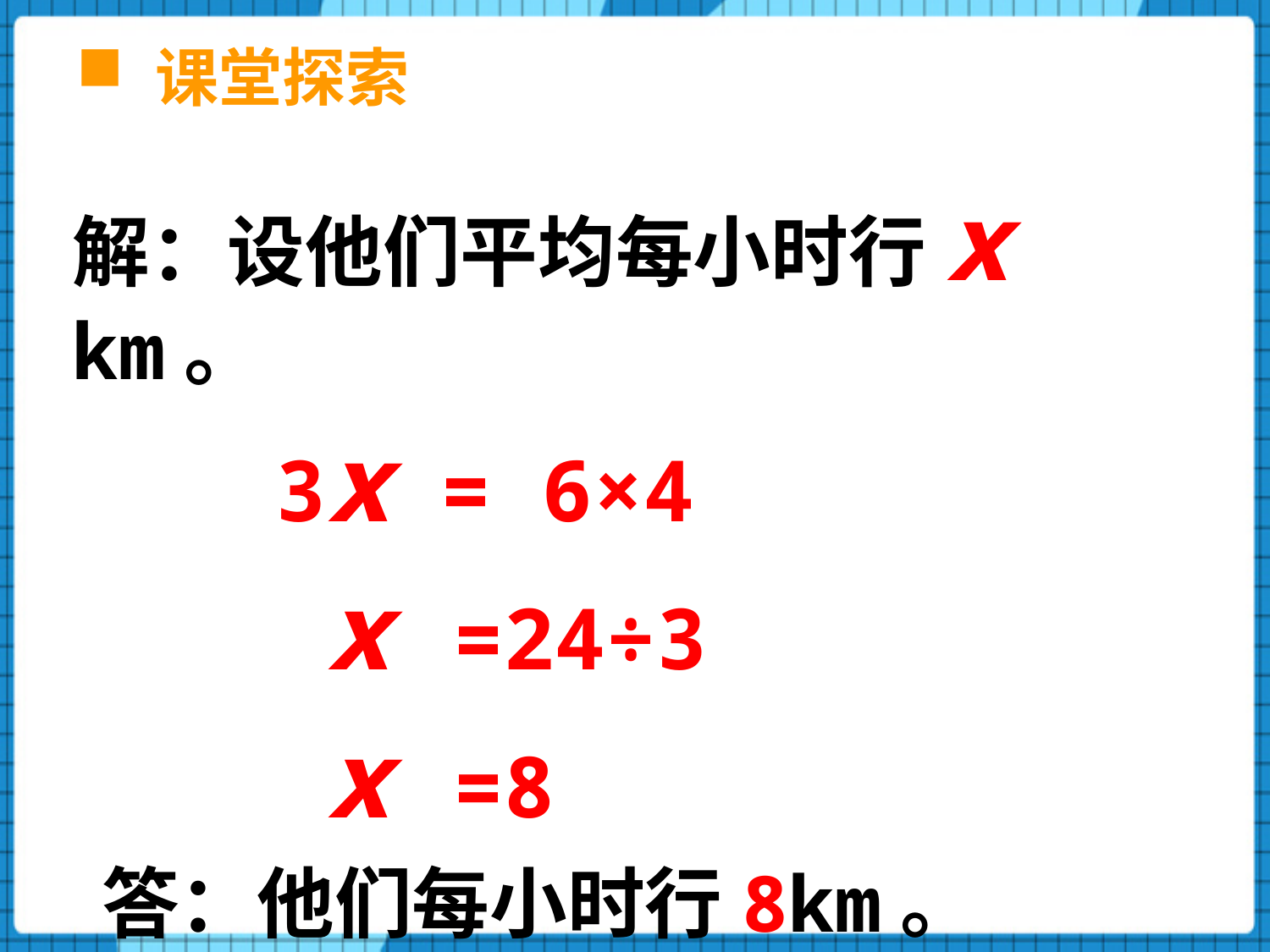

课堂探索
解：设他们平均每小时行x km。
    3x = 6×4
     x =24÷3
     x =8
 答：他们每小时行8km。